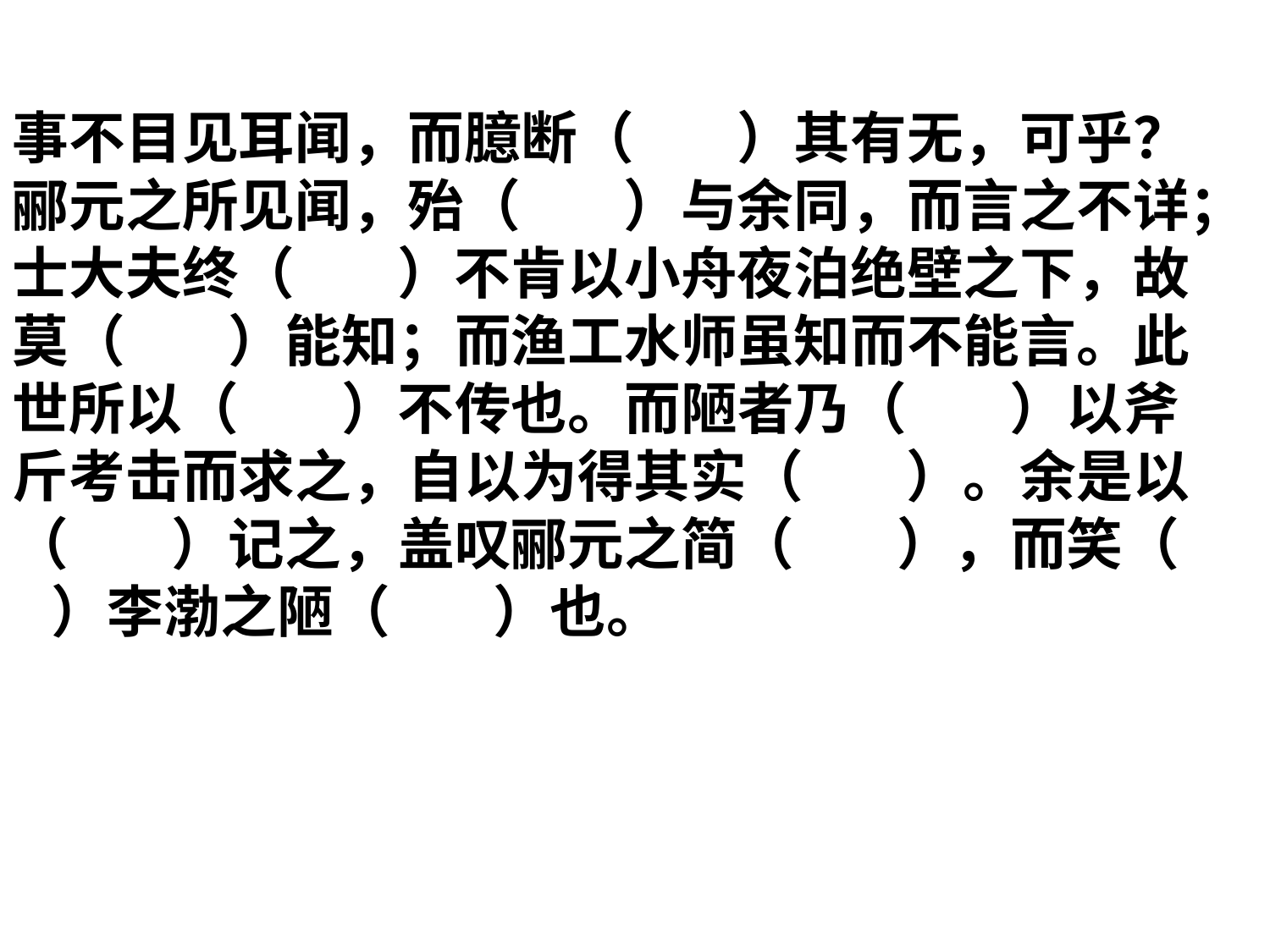

事不目见耳闻，而臆断（        ）其有无，可乎？郦元之所见闻，殆（        ）与余同，而言之不详；士大夫终（        ）不肯以小舟夜泊绝壁之下，故莫（        ）能知；而渔工水师虽知而不能言。此世所以（        ）不传也。而陋者乃（        ）以斧斤考击而求之，自以为得其实（        ）。余是以（        ）记之，盖叹郦元之简（        ），而笑（        ）李渤之陋（        ）也。